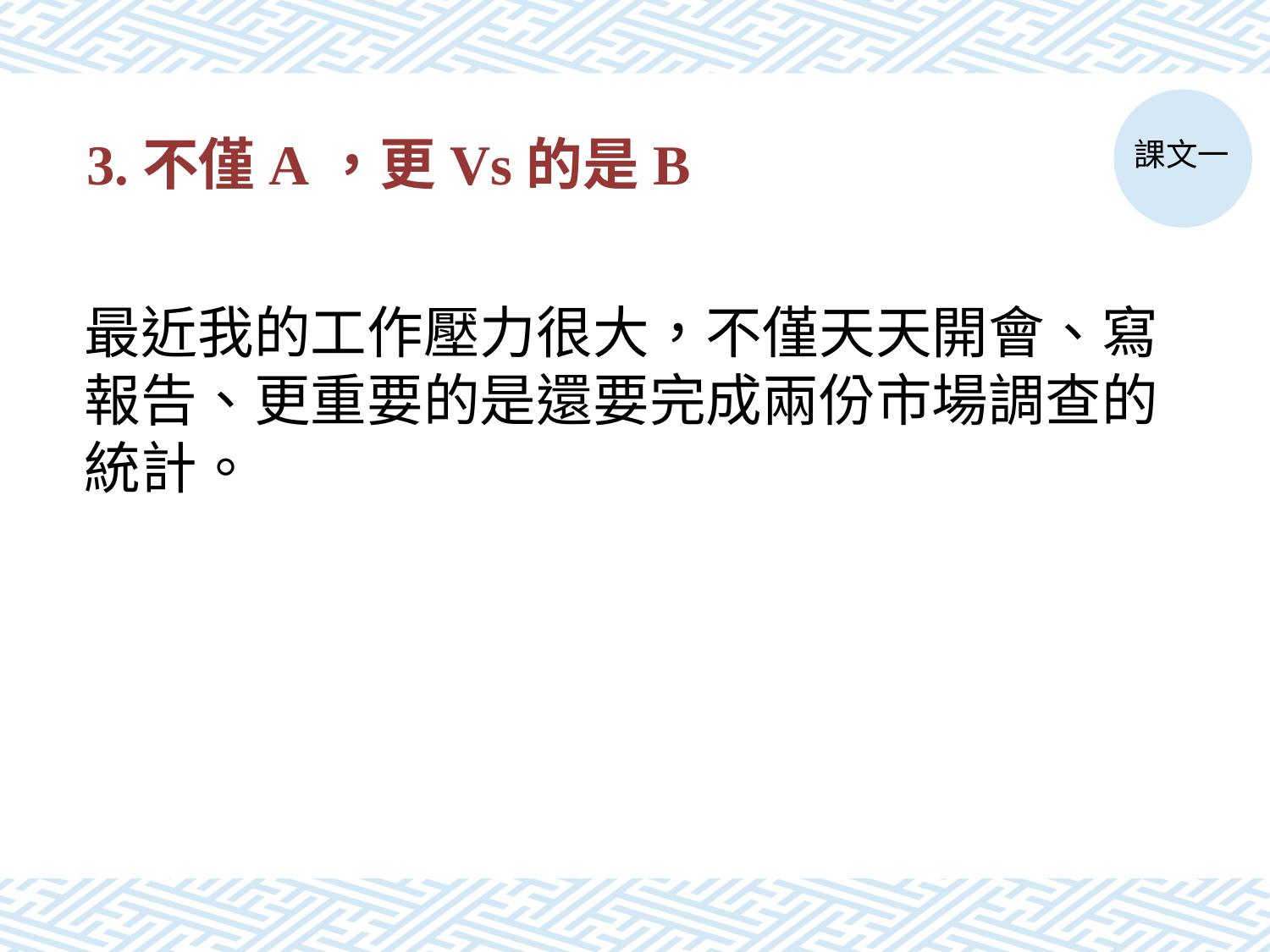

課文一
# 3.不僅A，更Vs的是B

最近我的工作壓力很大，不僅天天開會、寫報告、更重要的是還要完成兩份市場調查的統計。